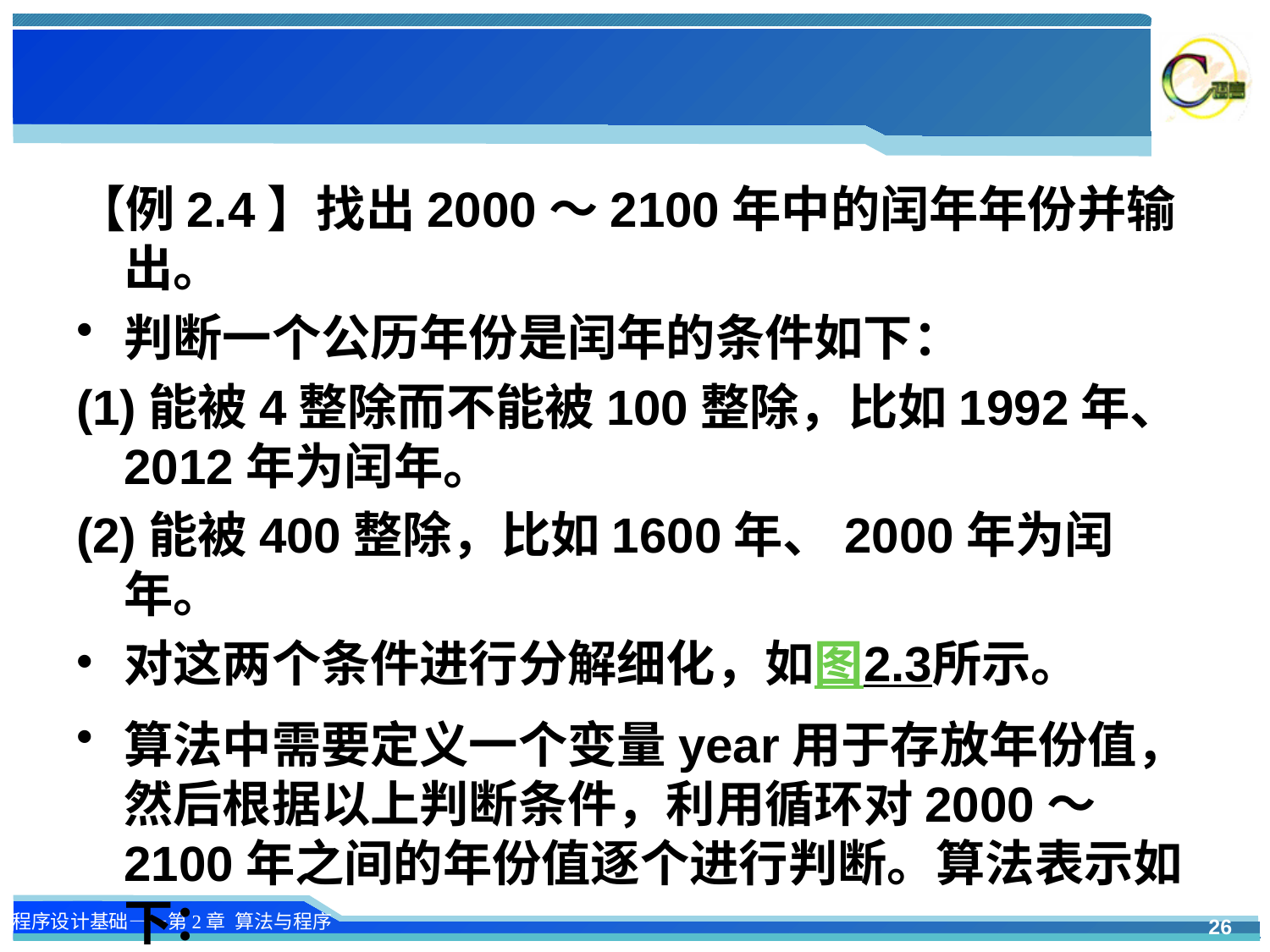

#
【例2.4】找出2000～2100年中的闰年年份并输出。
判断一个公历年份是闰年的条件如下：
(1)能被4整除而不能被100整除，比如1992年、2012年为闰年。
(2)能被400整除，比如1600年、2000年为闰年。
对这两个条件进行分解细化，如图2.3所示。
算法中需要定义一个变量year用于存放年份值，然后根据以上判断条件，利用循环对2000～2100年之间的年份值逐个进行判断。算法表示如下：
26